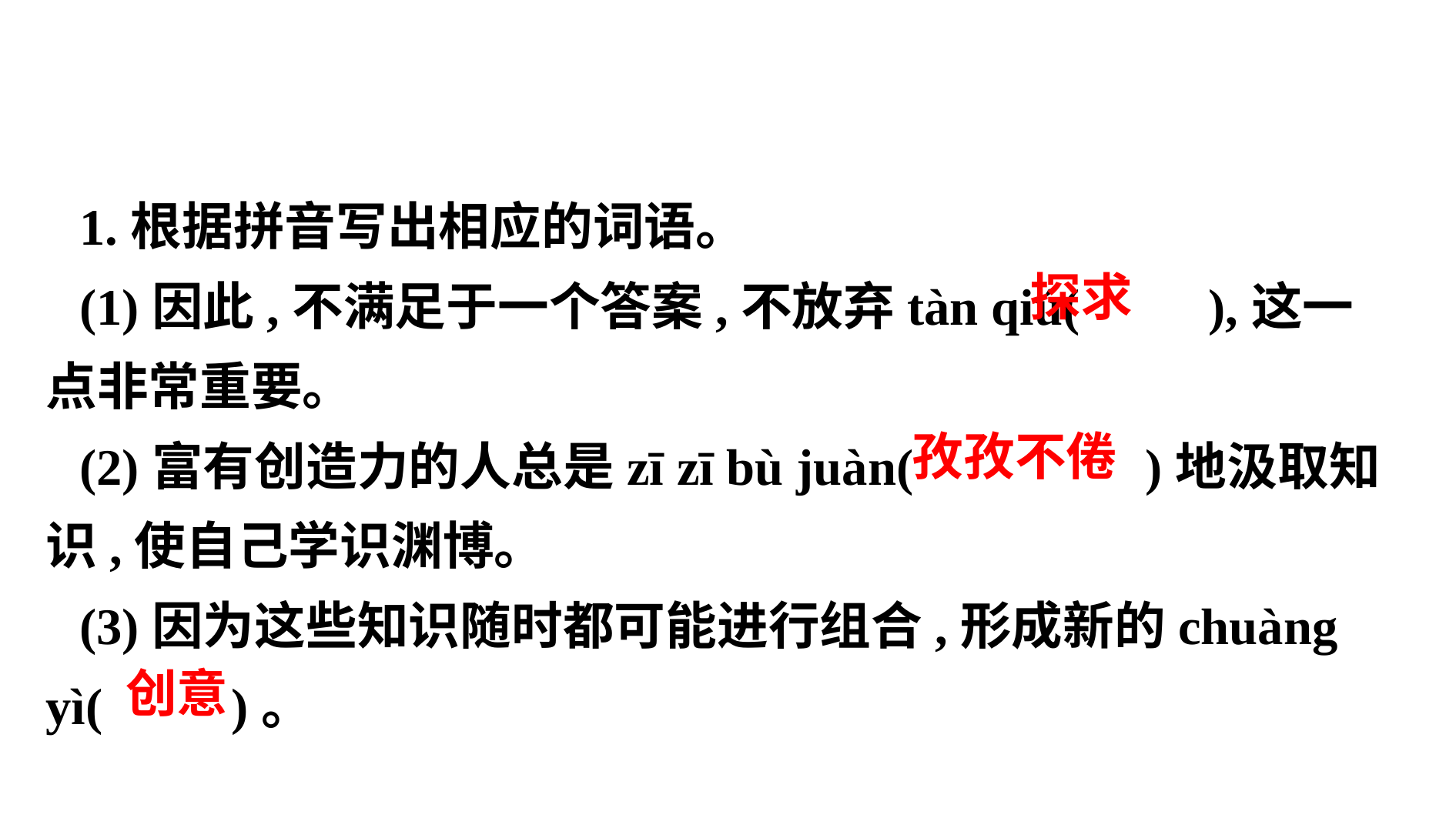

1.根据拼音写出相应的词语。
(1)因此,不满足于一个答案,不放弃tàn qiú(          ),这一点非常重要。
(2)富有创造力的人总是zī zī bù juàn(                  )地汲取知识,使自己学识渊博。
(3)因为这些知识随时都可能进行组合,形成新的chuàng yì(          )。
 探求
 孜孜不倦
 创意